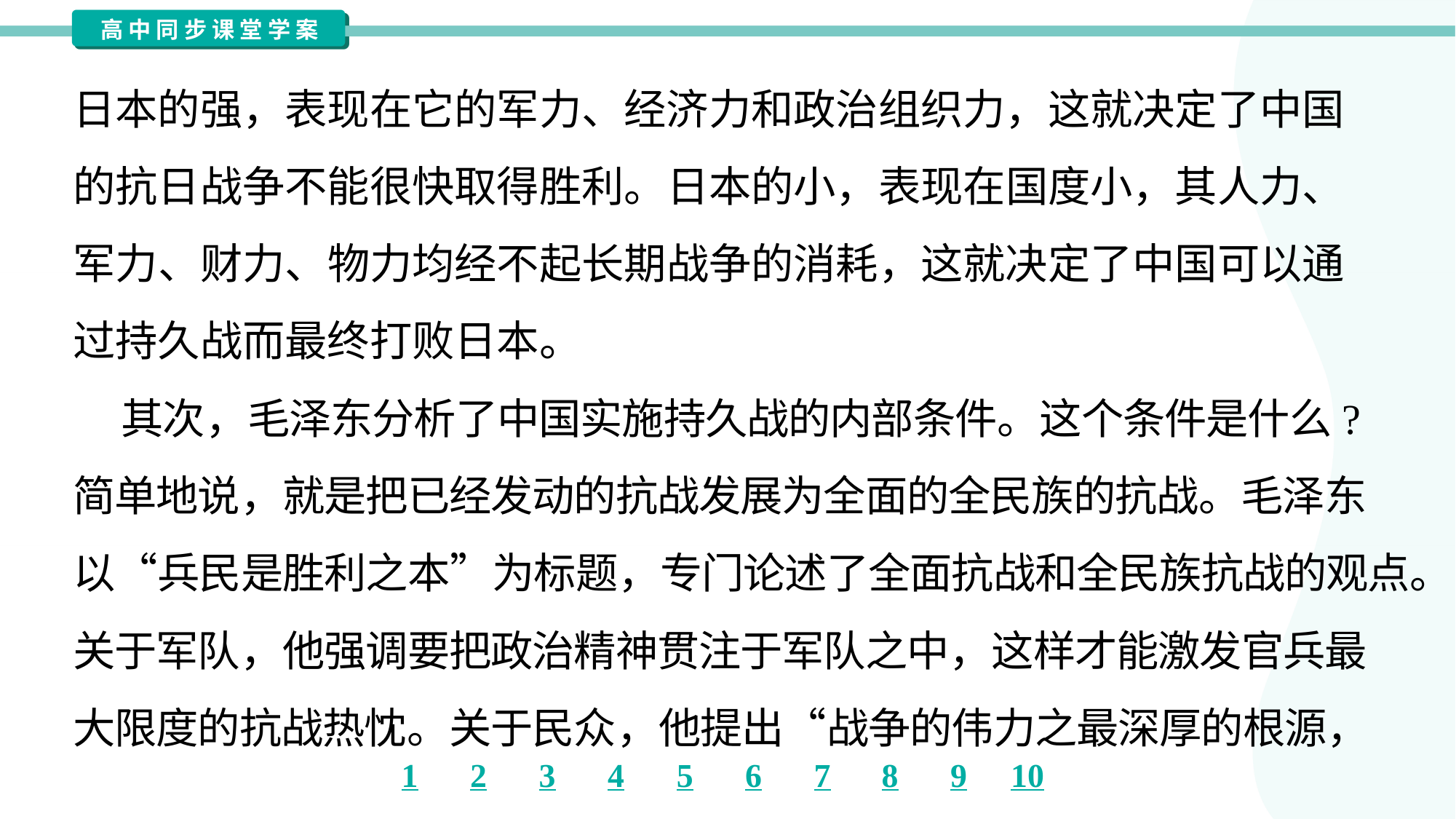

日本的强，表现在它的军力、经济力和政治组织力，这就决定了中国
的抗日战争不能很快取得胜利。日本的小，表现在国度小，其人力、
军力、财力、物力均经不起长期战争的消耗，这就决定了中国可以通
过持久战而最终打败日本。
    其次，毛泽东分析了中国实施持久战的内部条件。这个条件是什么?
简单地说，就是把已经发动的抗战发展为全面的全民族的抗战。毛泽东
以“兵民是胜利之本”为标题，专门论述了全面抗战和全民族抗战的观点。
关于军队，他强调要把政治精神贯注于军队之中，这样才能激发官兵最
大限度的抗战热忱。关于民众，他提出“战争的伟力之最深厚的根源，